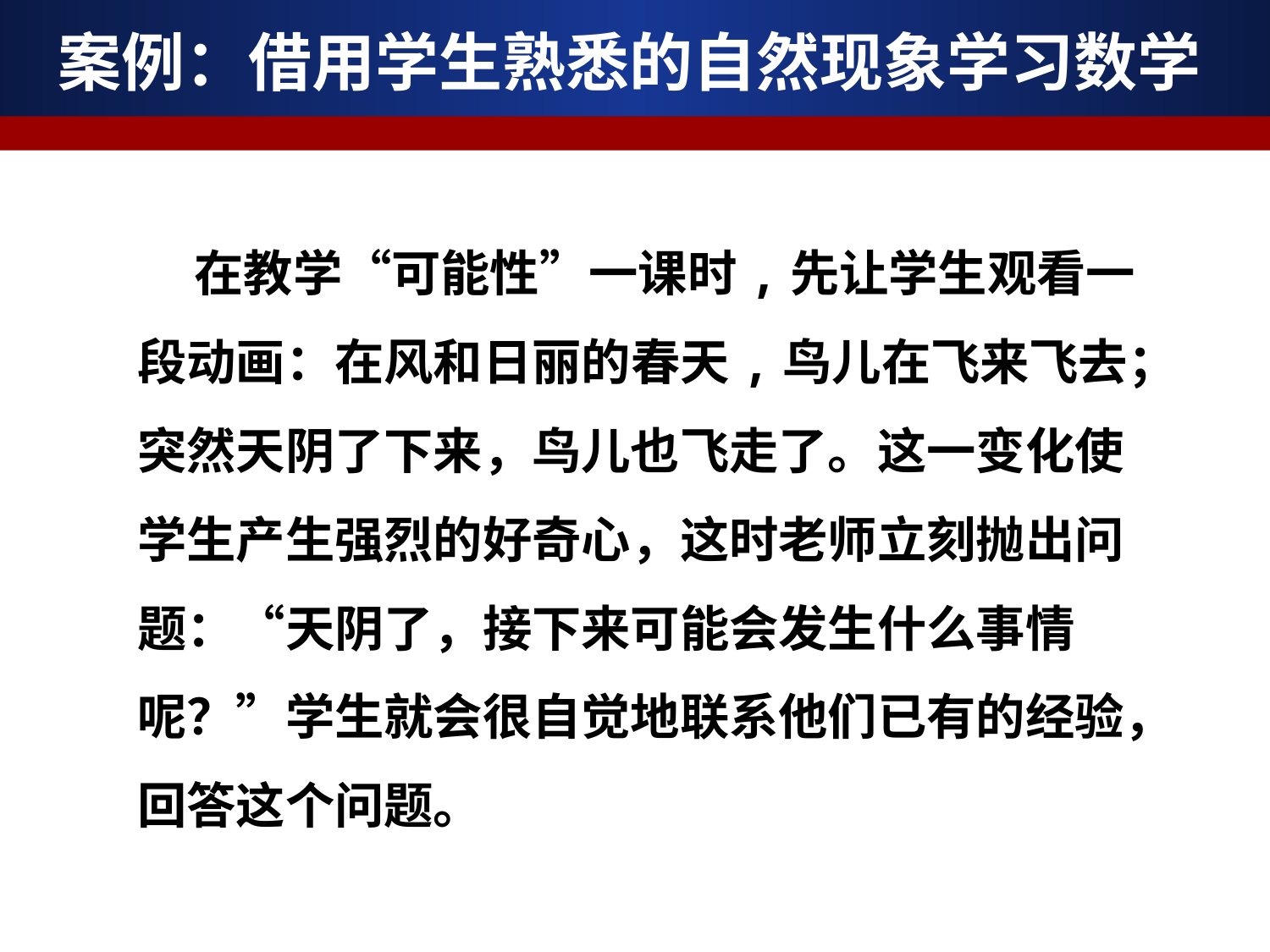

# 案例：借用学生熟悉的自然现象学习数学
    在教学“可能性”一课时,先让学生观看一段动画：在风和日丽的春天,鸟儿在飞来飞去；突然天阴了下来，鸟儿也飞走了。这一变化使学生产生强烈的好奇心，这时老师立刻抛出问题：“天阴了，接下来可能会发生什么事情呢？”学生就会很自觉地联系他们已有的经验，回答这个问题。